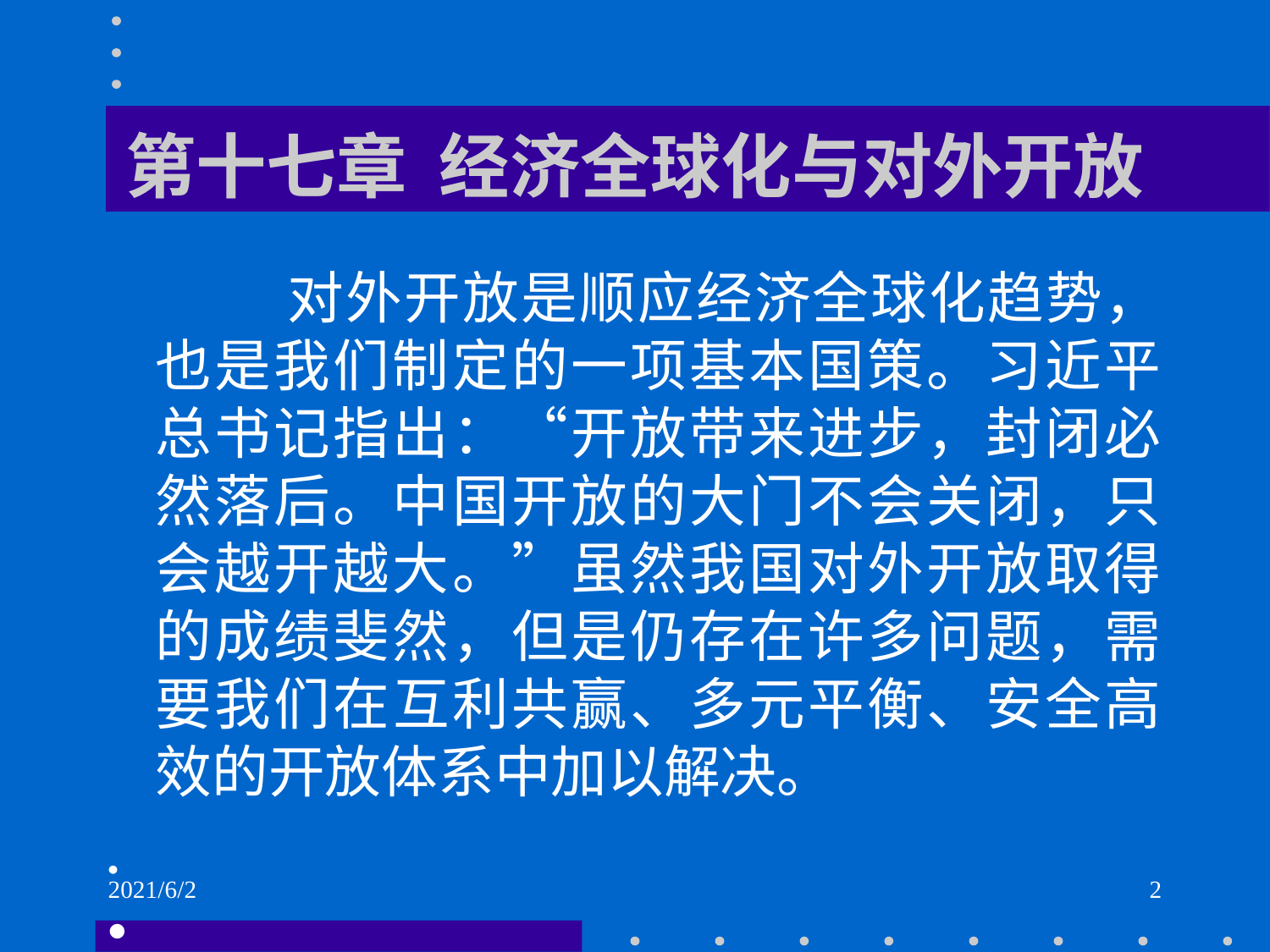

# 第十七章  经济全球化与对外开放
        对外开放是顺应经济全球化趋势，也是我们制定的一项基本国策。习近平总书记指出：“开放带来进步，封闭必然落后。中国开放的大门不会关闭，只会越开越大。”虽然我国对外开放取得的成绩斐然，但是仍存在许多问题，需要我们在互利共赢、多元平衡、安全高效的开放体系中加以解决。

2021/6/2
2